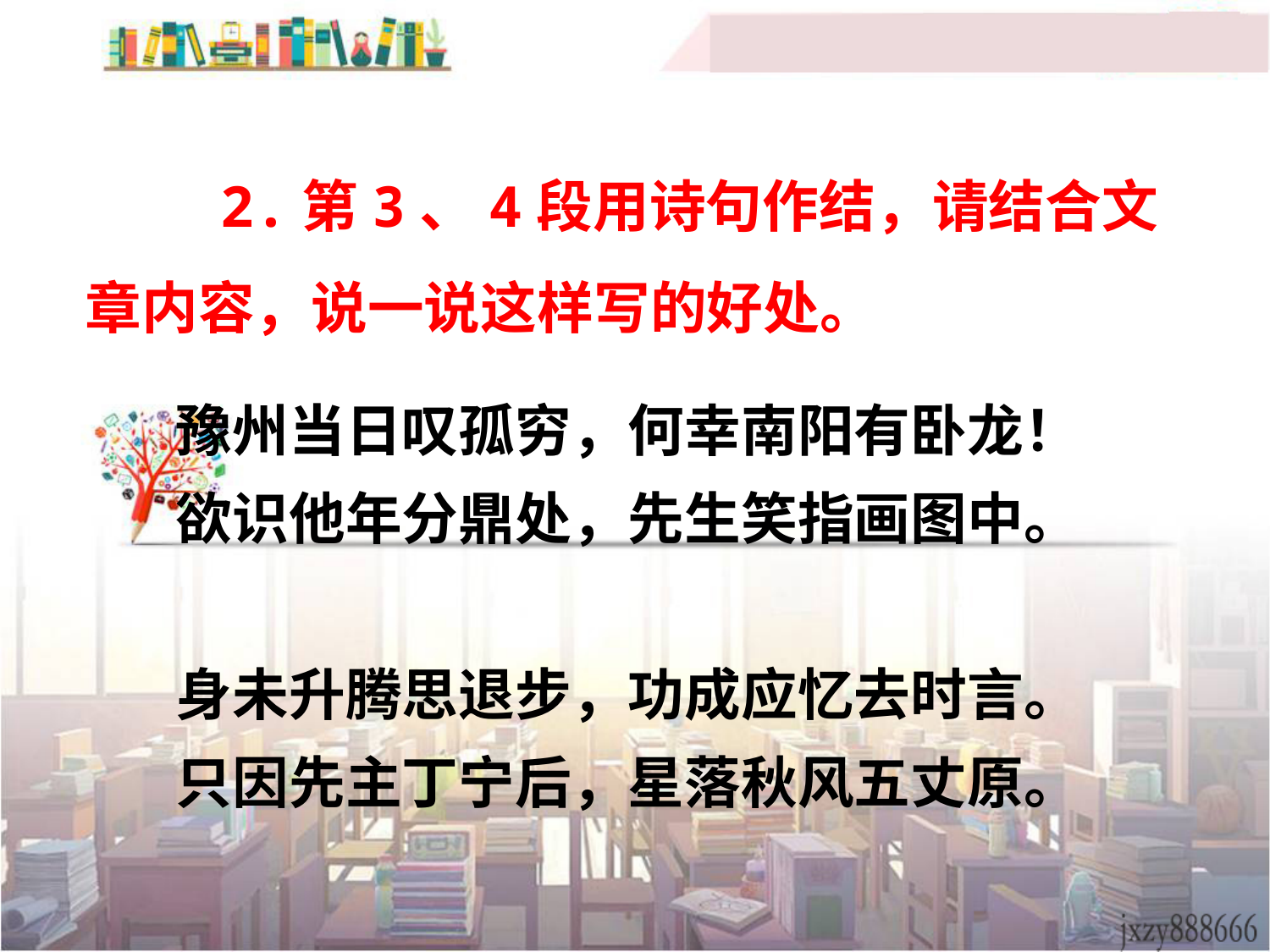

2.第3、4段用诗句作结，请结合文章内容，说一说这样写的好处。
豫州当日叹孤穷，何幸南阳有卧龙！
欲识他年分鼎处，先生笑指画图中。

身未升腾思退步，功成应忆去时言。
只因先主丁宁后，星落秋风五丈原。